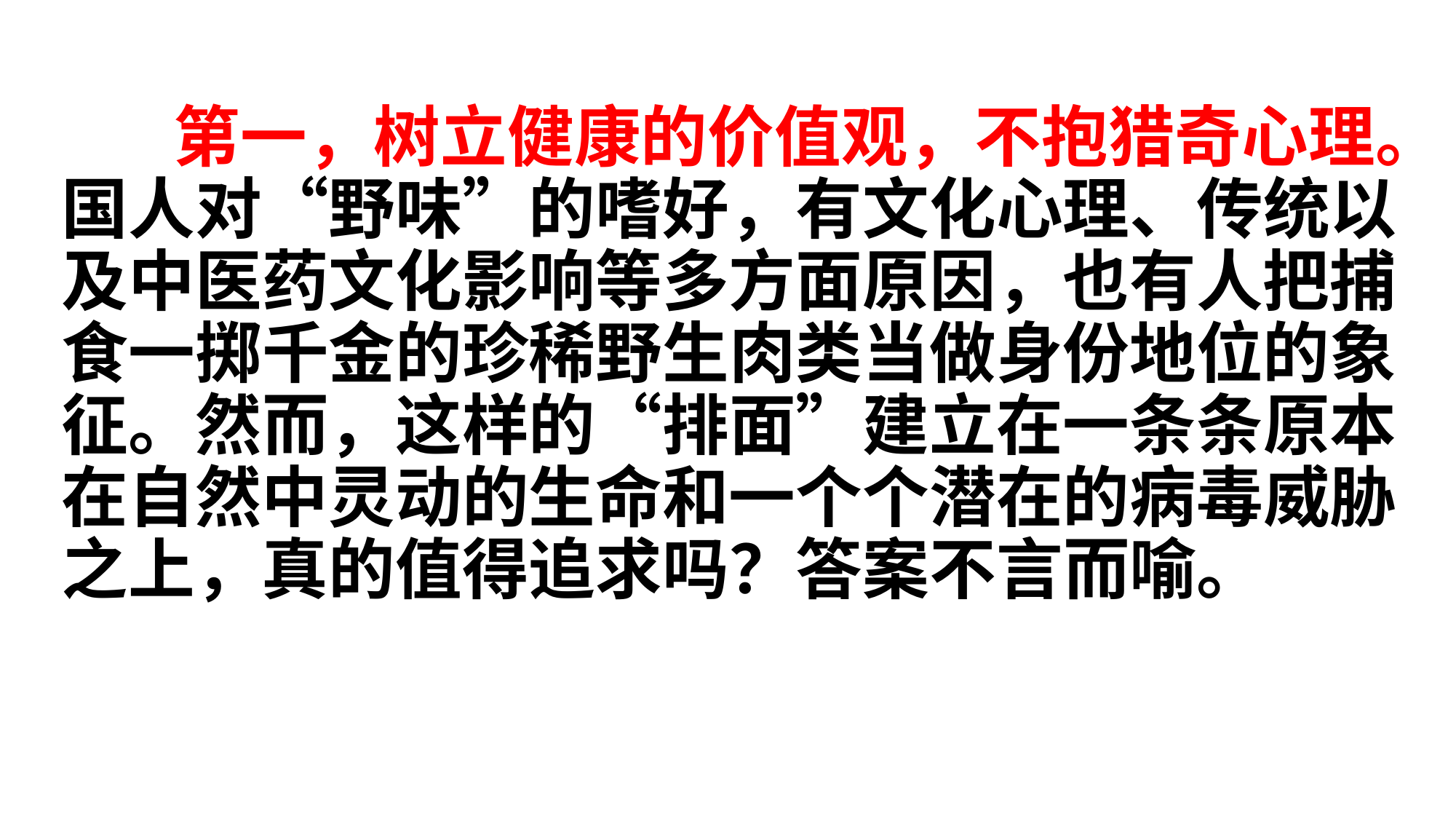

第一，树立健康的价值观，不抱猎奇心理。国人对“野味”的嗜好，有文化心理、传统以及中医药文化影响等多方面原因，也有人把捕食一掷千金的珍稀野生肉类当做身份地位的象征。然而，这样的“排面”建立在一条条原本在自然中灵动的生命和一个个潜在的病毒威胁之上，真的值得追求吗？答案不言而喻。